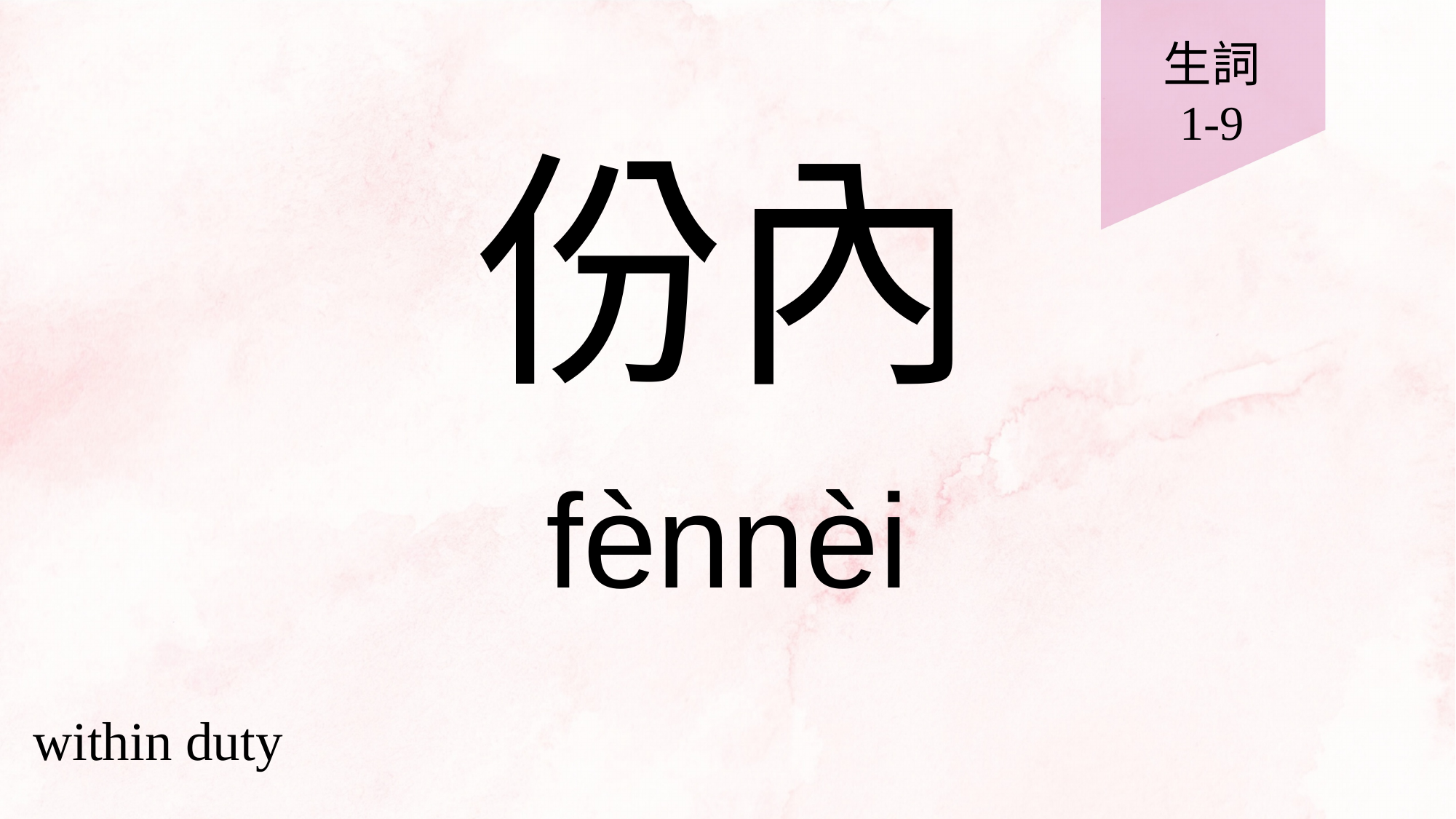

生詞
1-9
# 份內
fènnèi
within duty